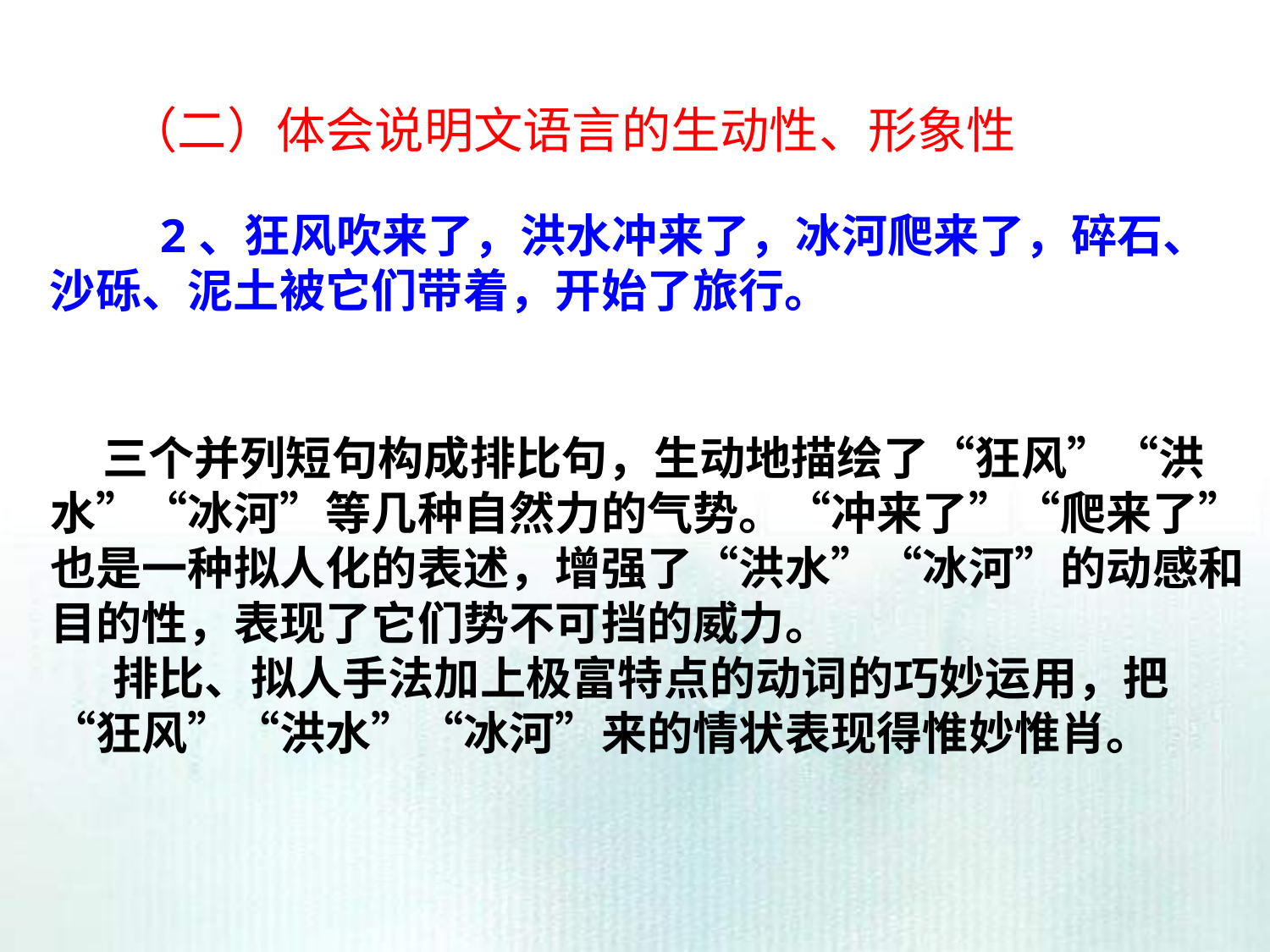

（二）体会说明文语言的生动性、形象性
    2、狂风吹来了，洪水冲来了，冰河爬来了，碎石、沙砾、泥土被它们带着，开始了旅行。
    三个并列短句构成排比句，生动地描绘了“狂风”“洪水”“冰河”等几种自然力的气势。“冲来了”“爬来了”也是一种拟人化的表述，增强了“洪水”“冰河”的动感和目的性，表现了它们势不可挡的威力。
     排比、拟人手法加上极富特点的动词的巧妙运用，把“狂风”“洪水”“冰河”来的情状表现得惟妙惟肖。